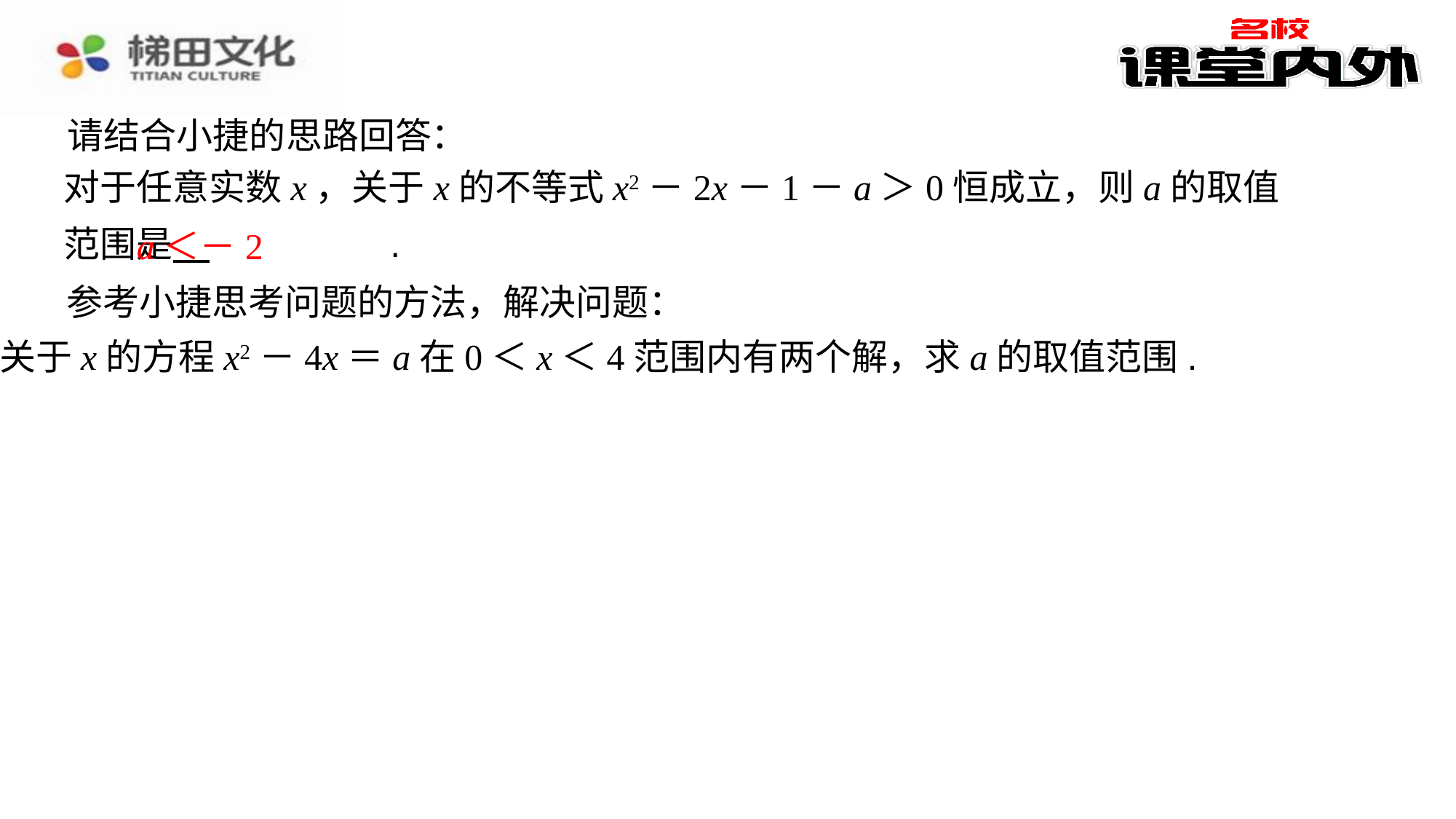

请结合小捷的思路回答：
对于任意实数x，关于x的不等式x2－2x－1－a＞0恒成立，则a的取值范围是 　a＜－2　⁠.
a＜－2
参考小捷思考问题的方法，解决问题：
关于x的方程x2－4x＝a在0＜x＜4范围内有两个解，求a的取值范围.